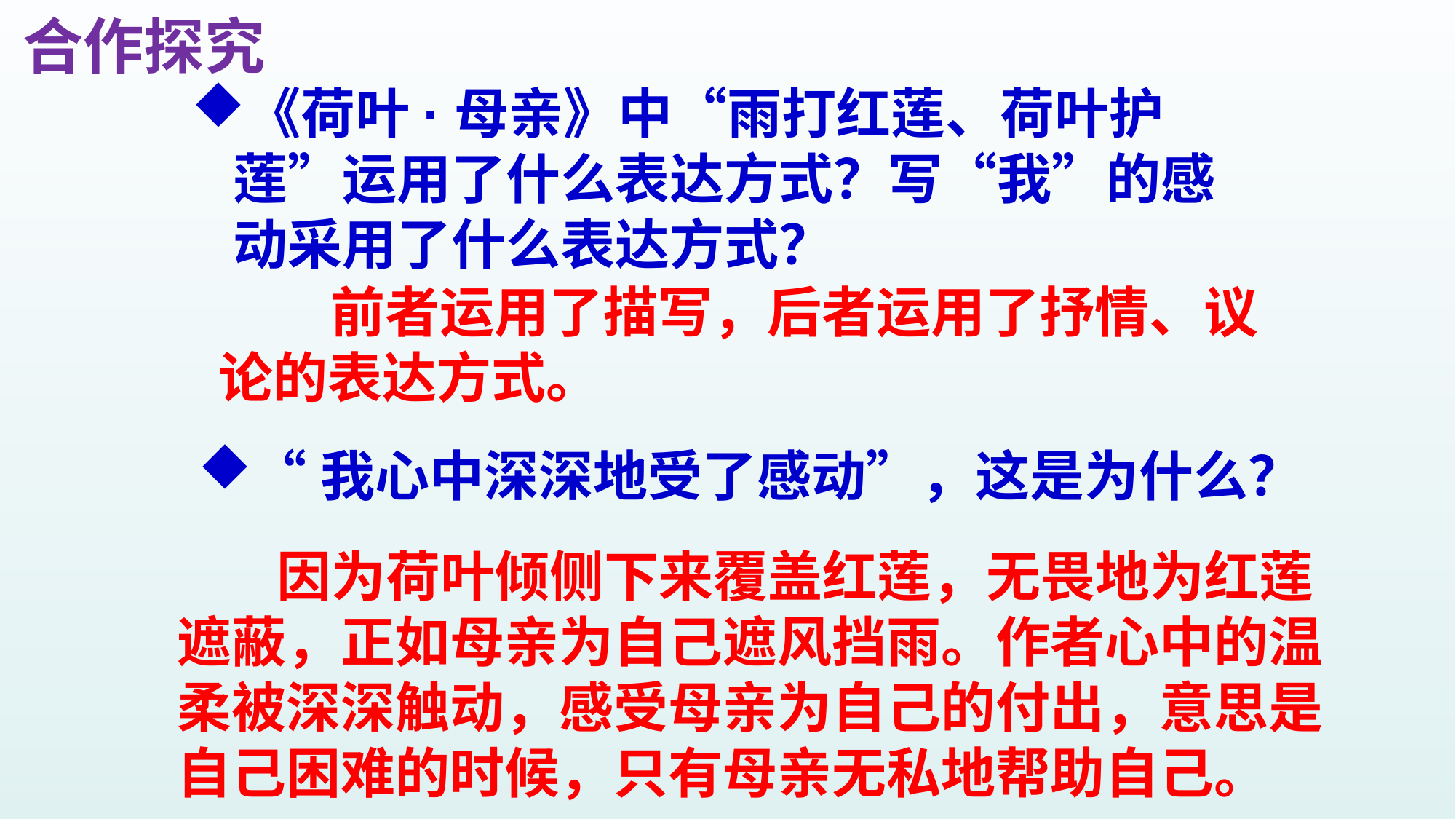

合作探究
《荷叶·母亲》中“雨打红莲、荷叶护莲”运用了什么表达方式？写“我”的感动采用了什么表达方式？

        前者运用了描写，后者运用了抒情、议论的表达方式。
“我心中深深地受了感动”，这是为什么？
       因为荷叶倾侧下来覆盖红莲，无畏地为红莲遮蔽，正如母亲为自己遮风挡雨。作者心中的温柔被深深触动，感受母亲为自己的付出，意思是自己困难的时候，只有母亲无私地帮助自己。